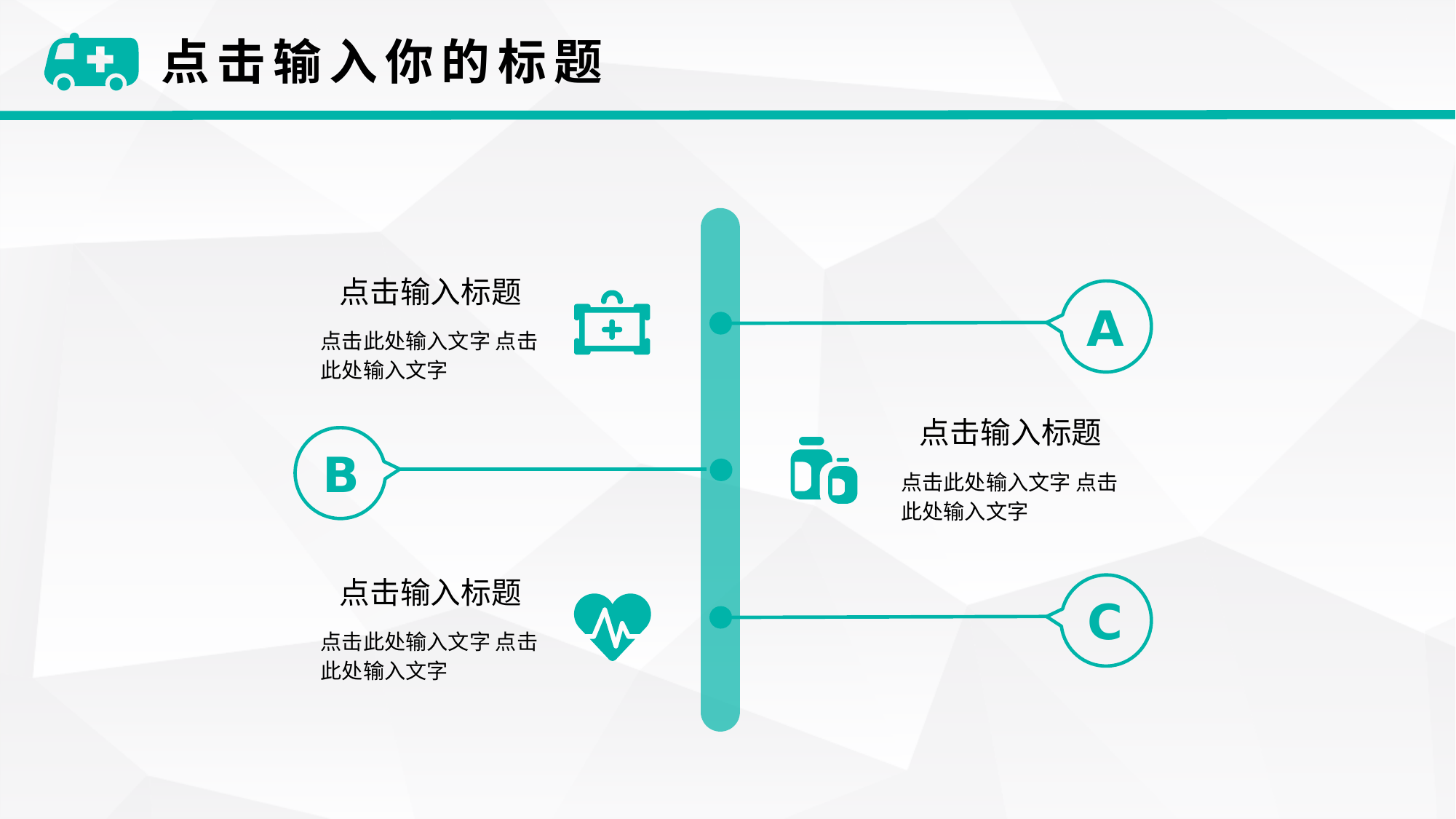

点击输入你的标题

A

B

C

点击输入标题
点击此处输入文字 点击此处输入文字

点击输入标题
点击此处输入文字 点击此处输入文字

点击输入标题
点击此处输入文字 点击此处输入文字